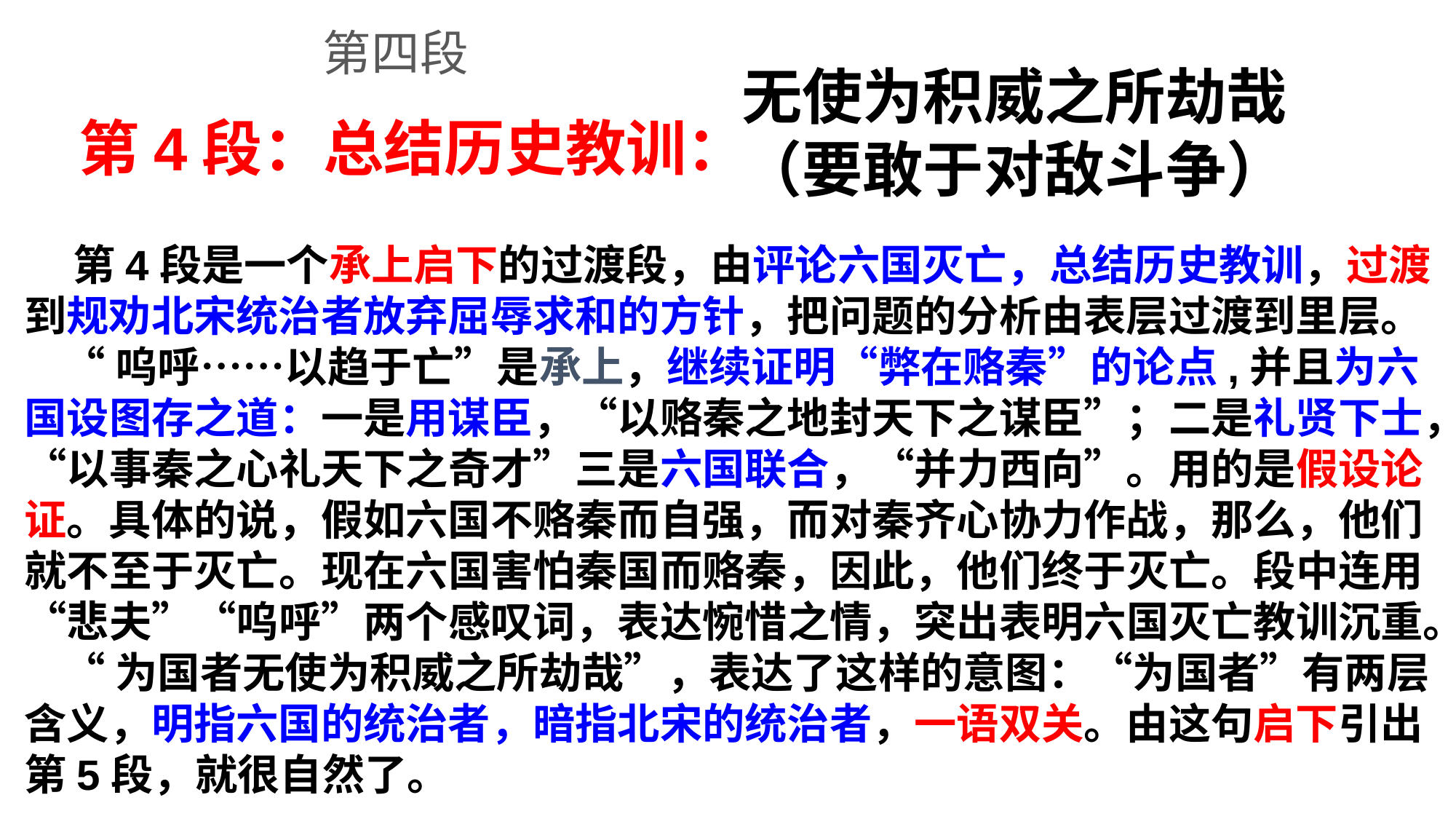

第四段
无使为积威之所劫哉
（要敢于对敌斗争）
第4段：总结历史教训：
    第4段是一个承上启下的过渡段，由评论六国灭亡，总结历史教训，过渡到规劝北宋统治者放弃屈辱求和的方针，把问题的分析由表层过渡到里层。
    “呜呼……以趋于亡”是承上，继续证明“弊在赂秦”的论点,并且为六国设图存之道：一是用谋臣，“以赂秦之地封天下之谋臣”；二是礼贤下士，“以事秦之心礼天下之奇才”三是六国联合，“并力西向”。用的是假设论证。具体的说，假如六国不赂秦而自强，而对秦齐心协力作战，那么，他们就不至于灭亡。现在六国害怕秦国而赂秦，因此，他们终于灭亡。段中连用“悲夫”“呜呼”两个感叹词，表达惋惜之情，突出表明六国灭亡教训沉重。
    “为国者无使为积威之所劫哉”，表达了这样的意图：“为国者”有两层含义，明指六国的统治者，暗指北宋的统治者，一语双关。由这句启下引出第5段，就很自然了。